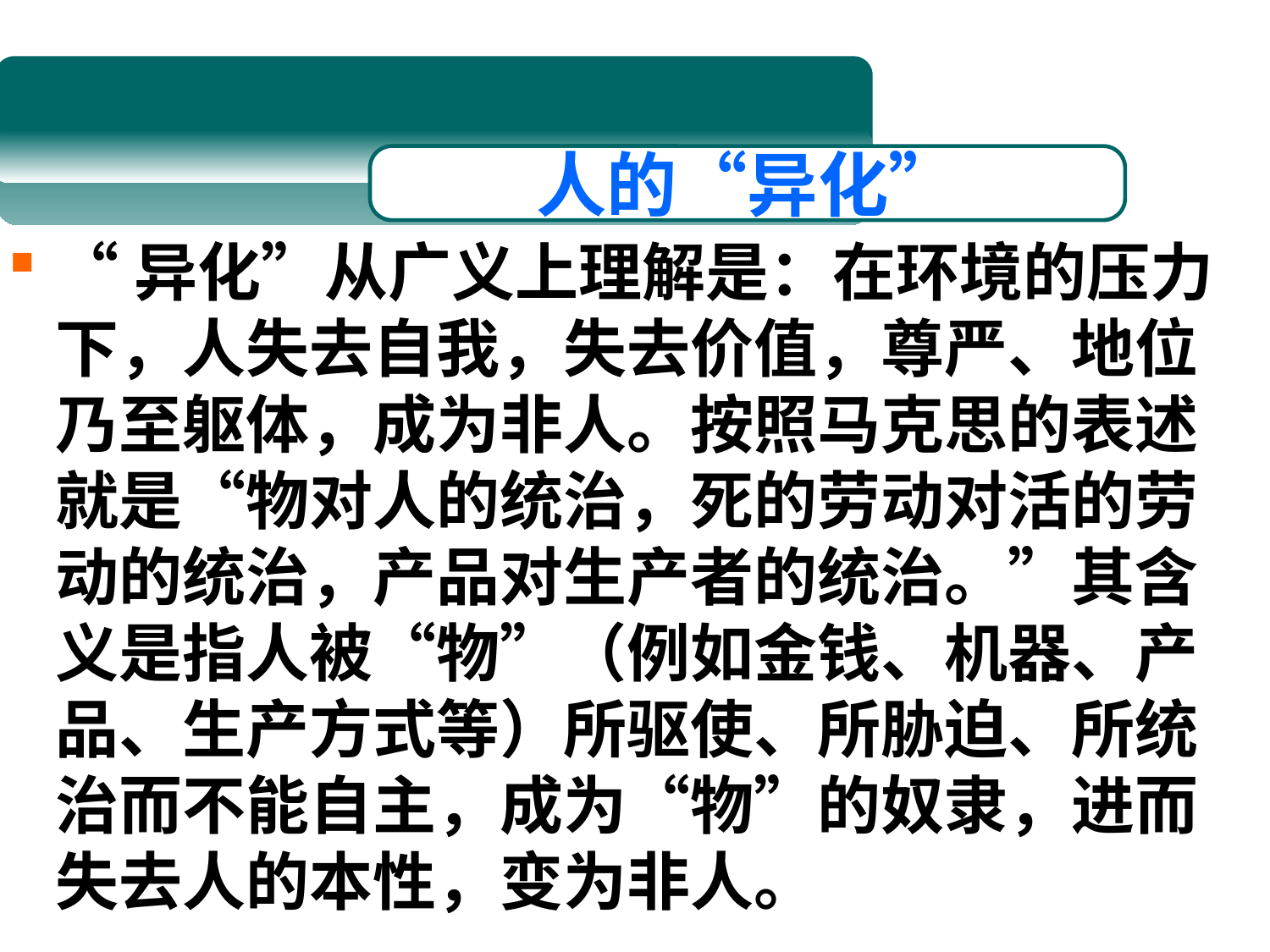

人的“异化”
“异化”从广义上理解是：在环境的压力下，人失去自我，失去价值，尊严、地位乃至躯体，成为非人。按照马克思的表述就是“物对人的统治，死的劳动对活的劳动的统治，产品对生产者的统治。”其含义是指人被“物”（例如金钱、机器、产品、生产方式等）所驱使、所胁迫、所统治而不能自主，成为“物”的奴隶，进而失去人的本性，变为非人。